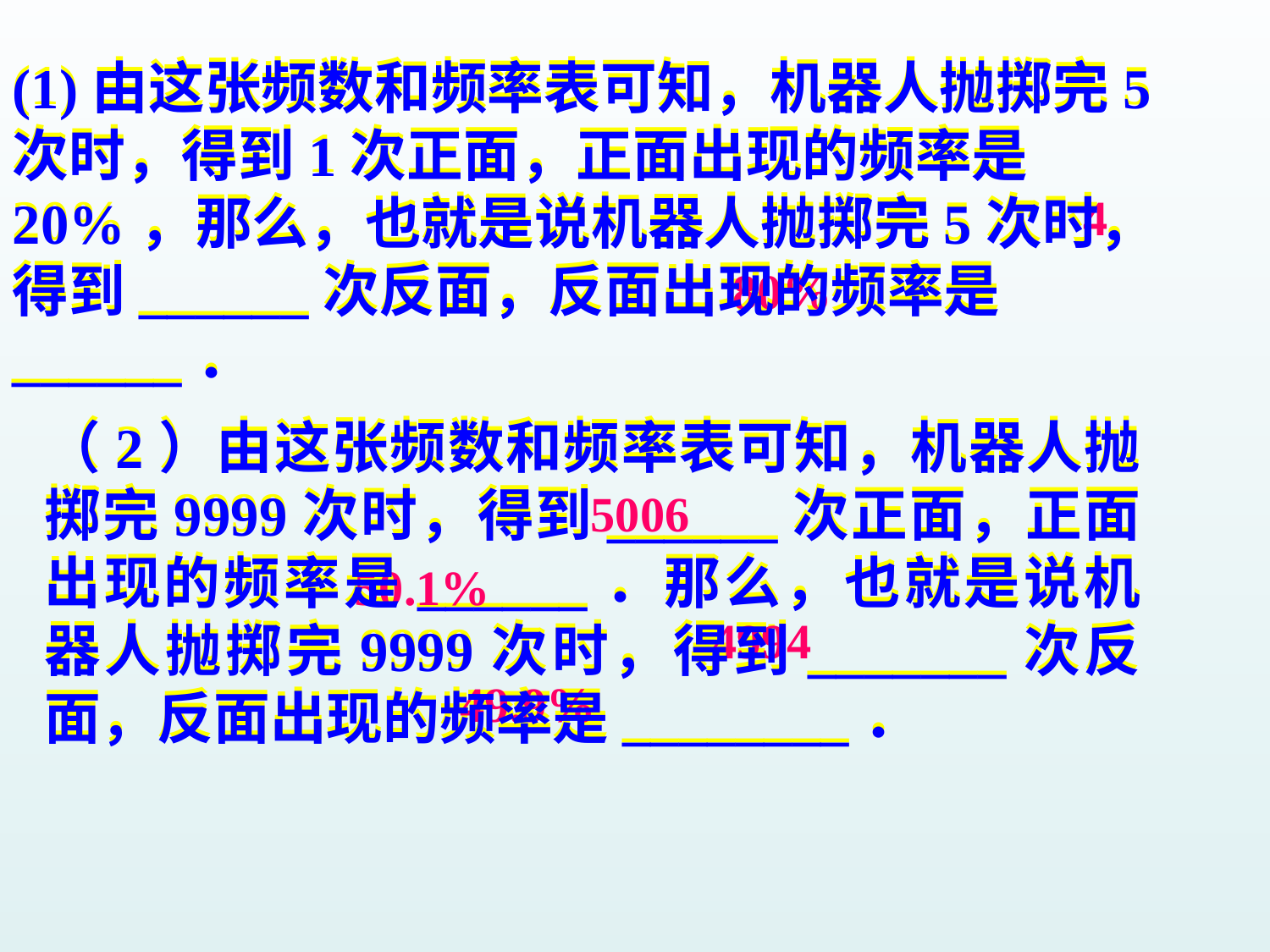

(1)由这张频数和频率表可知，机器人抛掷完5次时，得到1次正面，正面出现的频率是20%，那么，也就是说机器人抛掷完5次时，得到______次反面，反面出现的频率是______．

(1)由这张频数和频率表可知，机器人抛掷完5次时，得到1次正面，正面出现的频率是20%，那么，也就是说机器人抛掷完5次时，得到______次反面，反面出现的频率是______．

4
80%
（2）由这张频数和频率表可知，机器人抛掷完9999次时，得到______次正面，正面出现的频率是______．那么，也就是说机器人抛掷完9999次时，得到_______次反面，反面出现的频率是________．

（2）由这张频数和频率表可知，机器人抛掷完9999次时，得到______次正面，正面出现的频率是______．那么，也就是说机器人抛掷完9999次时，得到_______次反面，反面出现的频率是________．

5006
50.1%
4994
49.9%